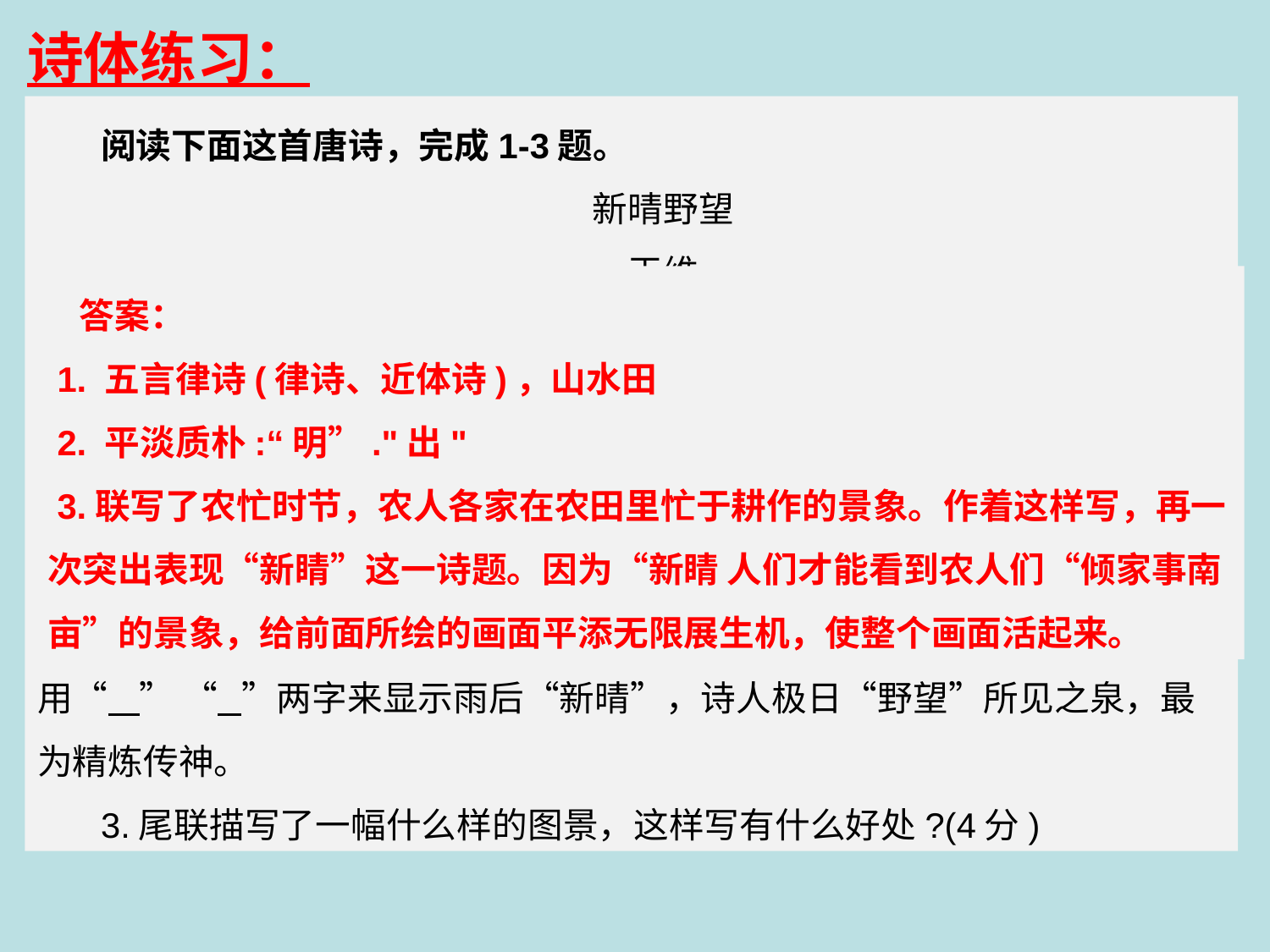

诗体练习：
阅读下面这首唐诗，完成1-3题。
新晴野望
王维
新晴原野旷，极目无氛垢。郭门临渡头，村树连溪口。
白水明田外，碧峰出山后，农月无闲人，倾家事南亩。
【注】:氛垢:雾气和尘埃。
1.从诗歌的体裁来看这是一首                ，从诗歌的流派看这是一首诗                。
2.这首诗的语言与陶然明《归园田居》的语言都有     的特色。颈联分别用“    ” “   ”两字来显示雨后“新晴”，诗人极日“野望”所见之泉，最为精炼传神。
3.尾联描写了一幅什么样的图景，这样写有什么好处?(4分)
   答案：
 1. 五言律诗(律诗、近体诗)，山水田
 2. 平淡质朴:“明”."出"
 3.联写了农忙时节，农人各家在农田里忙于耕作的景象。作着这样写，再一次突出表现“新睛”这一诗题。因为“新睛 人们才能看到农人们“倾家事南亩”的景象，给前面所绘的画面平添无限展生机，使整个画面活起来。